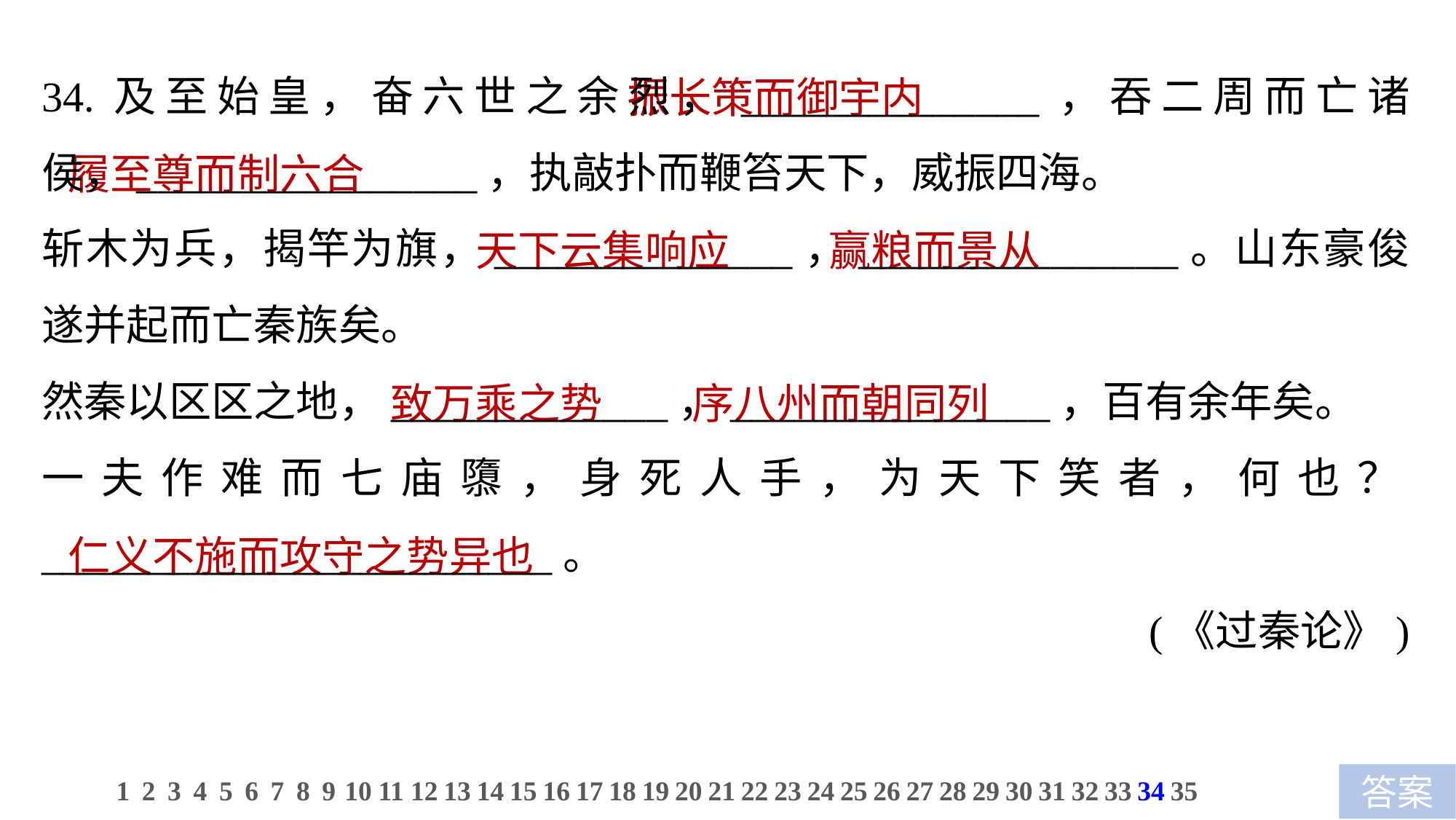

34.及至始皇，奋六世之余烈，______________，吞二周而亡诸侯，________________，执敲扑而鞭笞天下，威振四海。
斩木为兵，揭竿为旗，______________，_______________。山东豪俊遂并起而亡秦族矣。
然秦以区区之地，_____________，_______________，百有余年矣。
一夫作难而七庙隳，身死人手，为天下笑者，何也？________________________。
(《过秦论》)
                                                          振长策而御宇内
履至尊而制六合
                                          天下云集响应　      赢粮而景从

                                 致万乘之势　     序八州而朝同列

仁义不施而攻守之势异也
1
2
3
4
5
6
7
8
9
10
11
12
13
14
15
16
17
18
19
20
21
22
23
24
25
26
27
28
29
30
31
32
33
34
35
答案